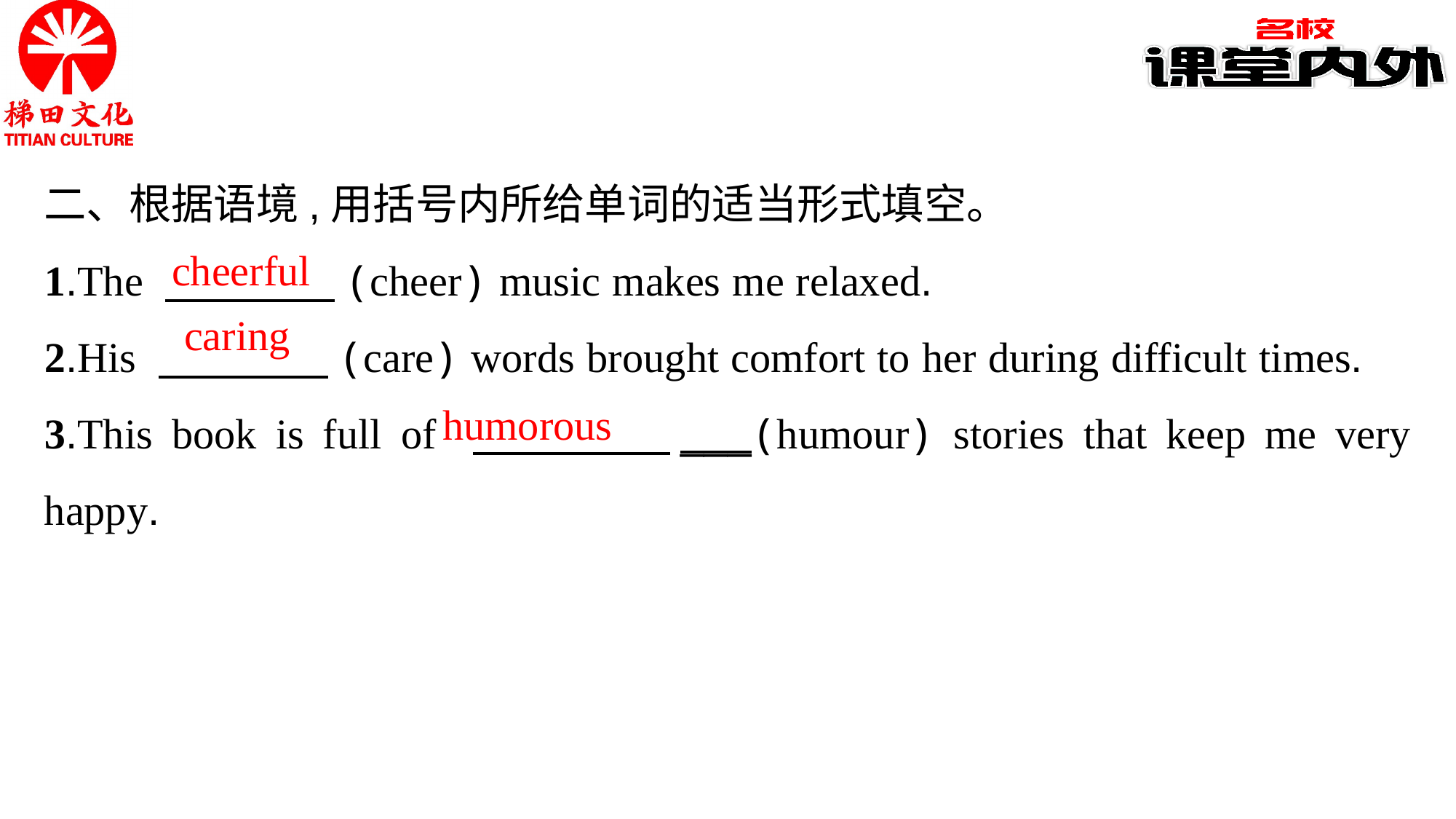

二、根据语境,用括号内所给单词的适当形式填空。
1.The 　　　　(cheer) music makes me relaxed.
2.His 　　　　(care) words brought comfort to her during difficult times.
3.This book is full of 　　　　___(humour) stories that keep me very happy.
cheerful
caring
humorous